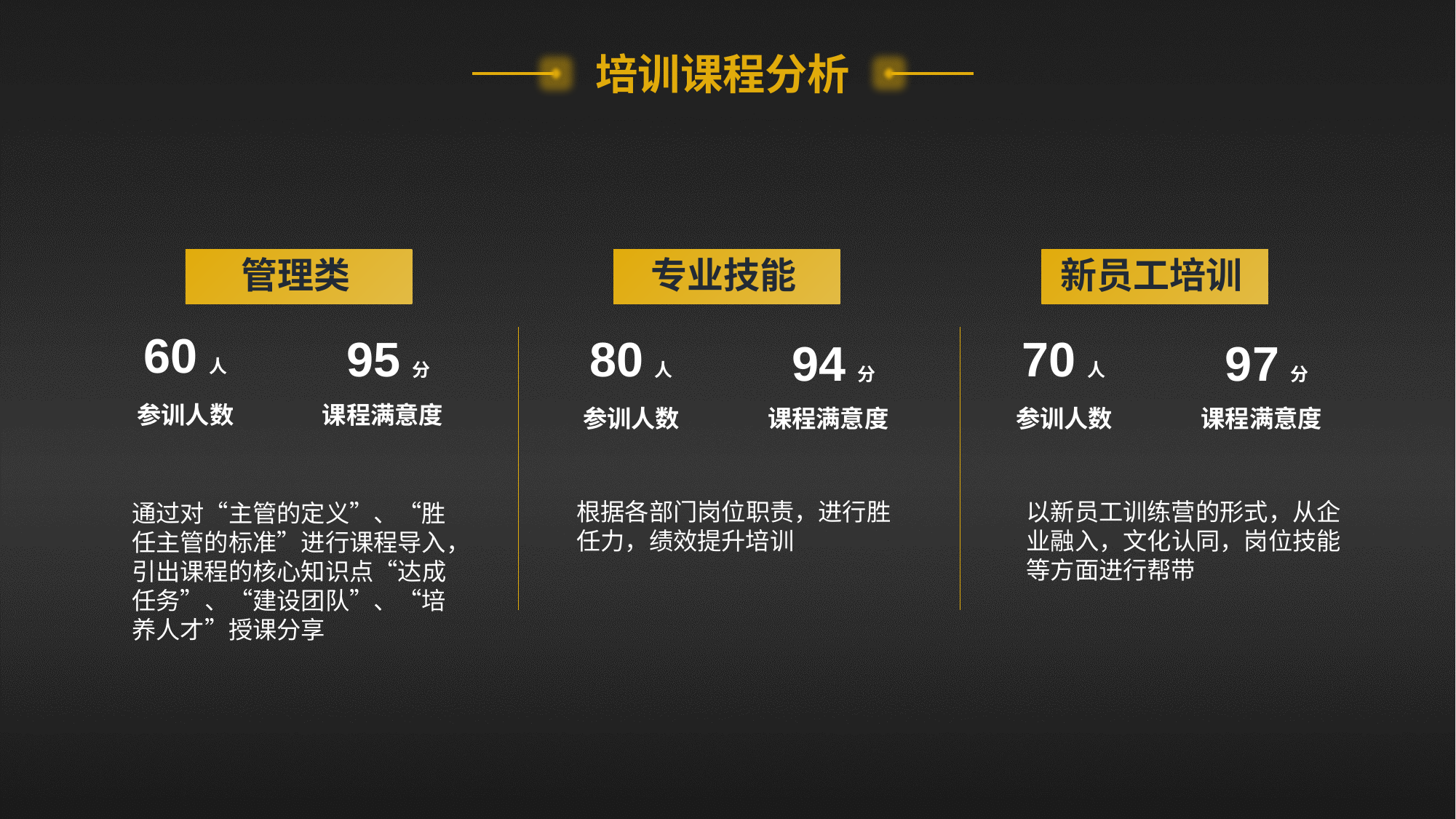

培训课程分析

管理类

专业技能

新员工培训

60人
参训人数
80人
参训人数
70人
参训人数
95分
课程满意度
94分
课程满意度
97分
课程满意度
根据各部门岗位职责，进行胜任力，绩效提升培训
以新员工训练营的形式，从企业融入，文化认同，岗位技能等方面进行帮带
通过对“主管的定义”、“胜任主管的标准”进行课程导入，引出课程的核心知识点“达成任务”、“建设团队”、“培养人才”授课分享